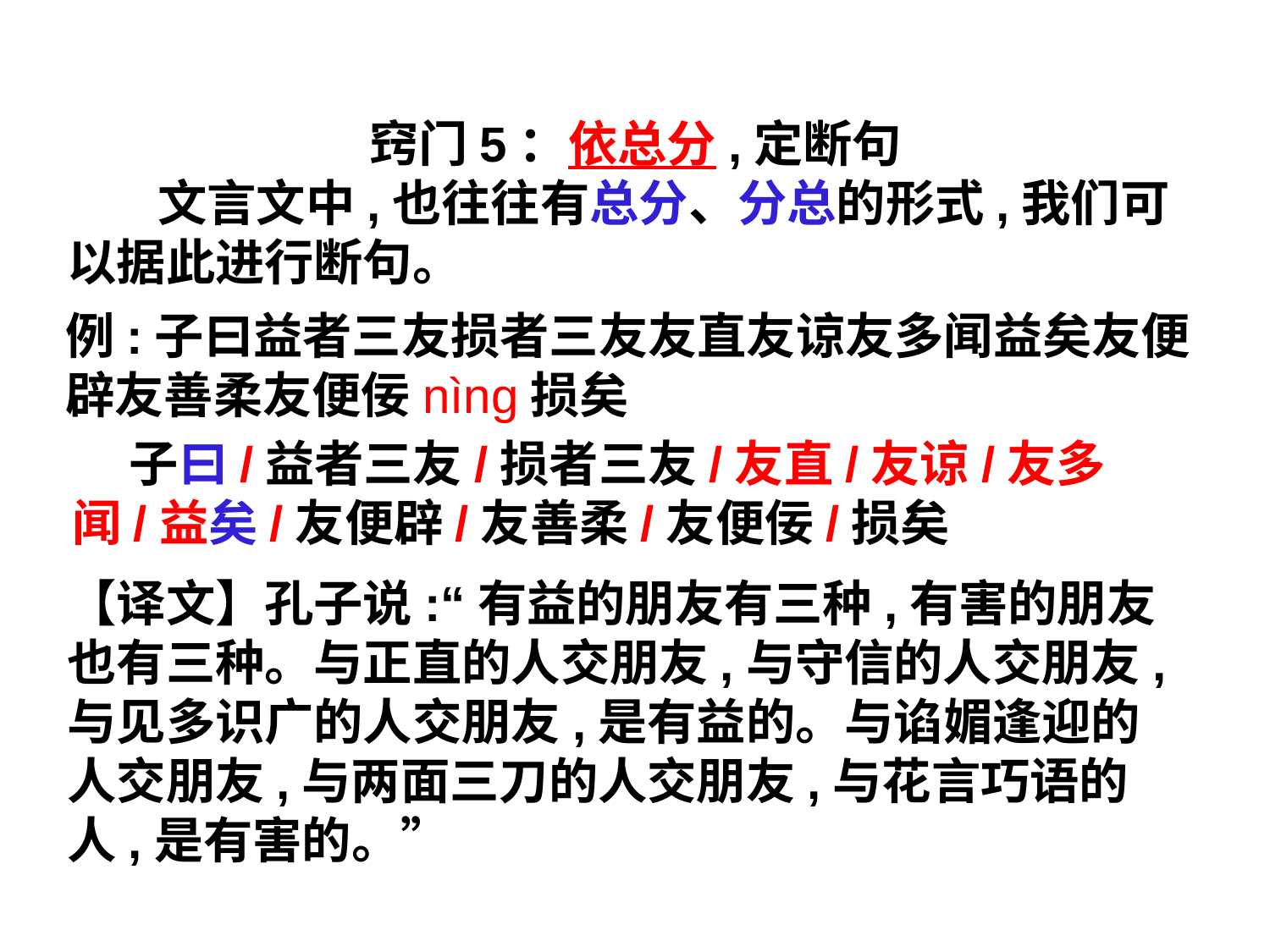

窍门5：依总分,定断句
       文言文中,也往往有总分、分总的形式,我们可以据此进行断句。
例:子曰益者三友损者三友友直友谅友多闻益矣友便辟友善柔友便佞nìng损矣
    子曰/益者三友/损者三友/友直/友谅/友多闻/益矣/友便辟/友善柔/友便佞/损矣
【译文】孔子说:“有益的朋友有三种,有害的朋友也有三种。与正直的人交朋友,与守信的人交朋友,与见多识广的人交朋友,是有益的。与谄媚逢迎的人交朋友,与两面三刀的人交朋友,与花言巧语的人,是有害的。”